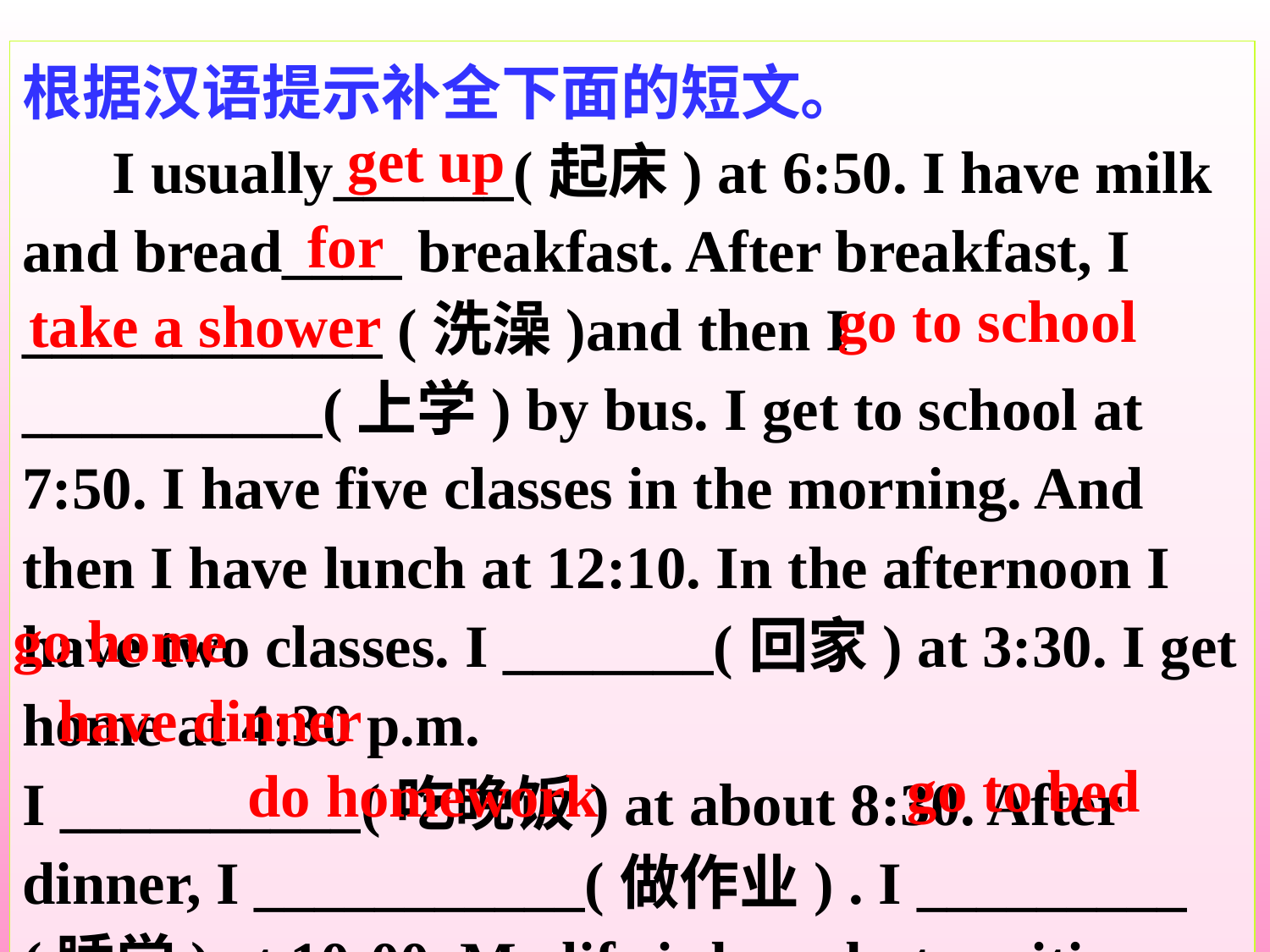

根据汉语提示补全下面的短文。
      I usually______(起床) at 6:50. I have milk and bread____ breakfast. After breakfast, I ____________ (洗澡)and then I __________(上学) by bus. I get to school at 7:50. I have five classes in the morning. And then I have lunch at 12:10. In the afternoon I have two classes. I _______(回家) at 3:30. I get home at 4:30 p.m.
I __________(吃晚饭) at about 8:30. After dinner, I ___________(做作业) . I _________ (睡觉) at 10:00. My life is busy but exciting.
get up
for
go to school
take a shower
go home
have dinner
go to bed
do homework